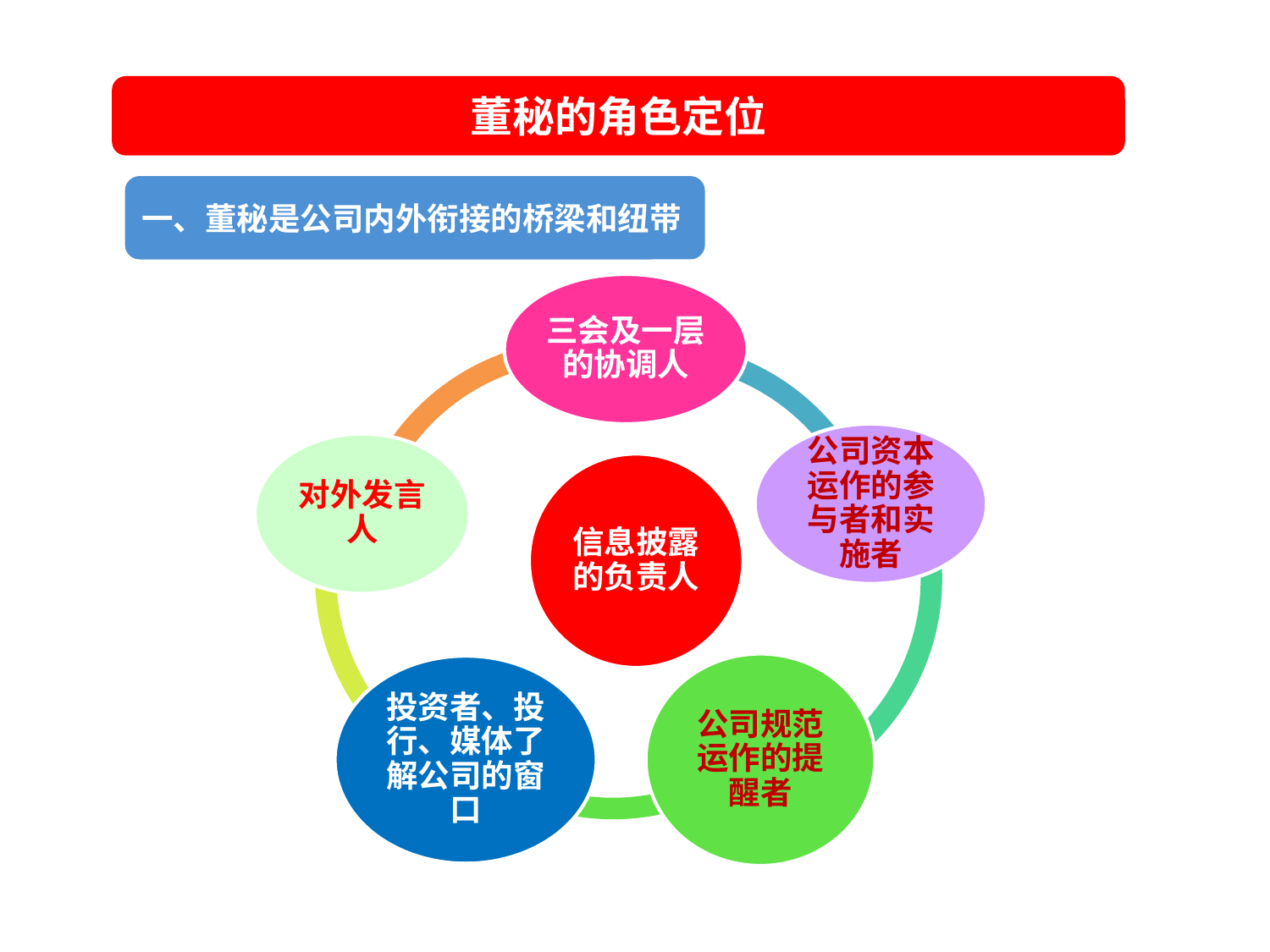

董秘的角色定位
一、董秘是公司内外衔接的桥梁和纽带

信息披露的负责人
三会及一层的协调人
公司资本运作的参与者和实施者
公司规范运作的提醒者
投资者、投行、媒体了解公司的窗口
对外发言人